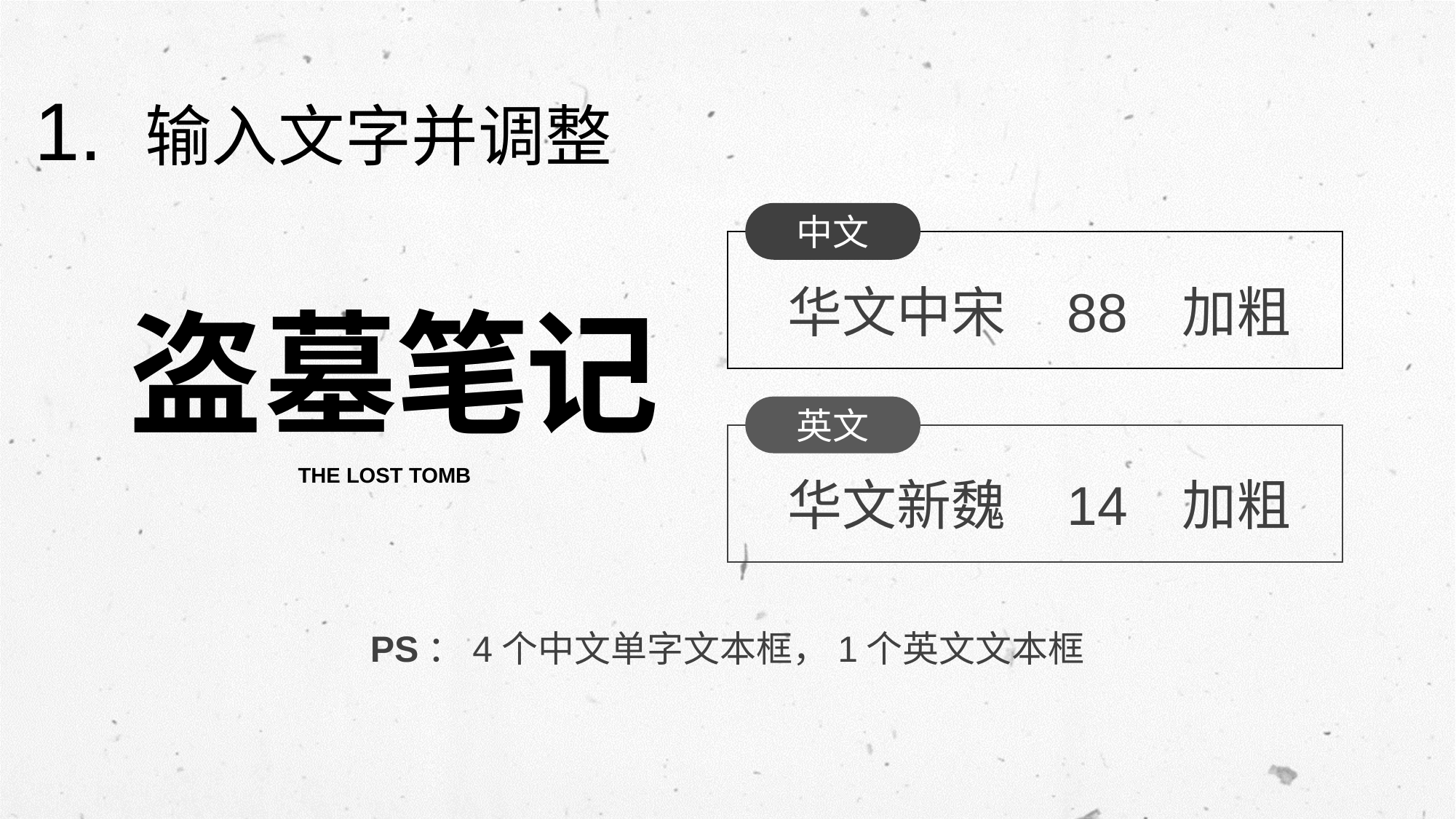

1. 输入文字并调整
中文

华文中宋
88
加粗
盗
墓
笔
记
英文

THE LOST TOMB
华文新魏
14
加粗
PS：4个中文单字文本框，1个英文文本框